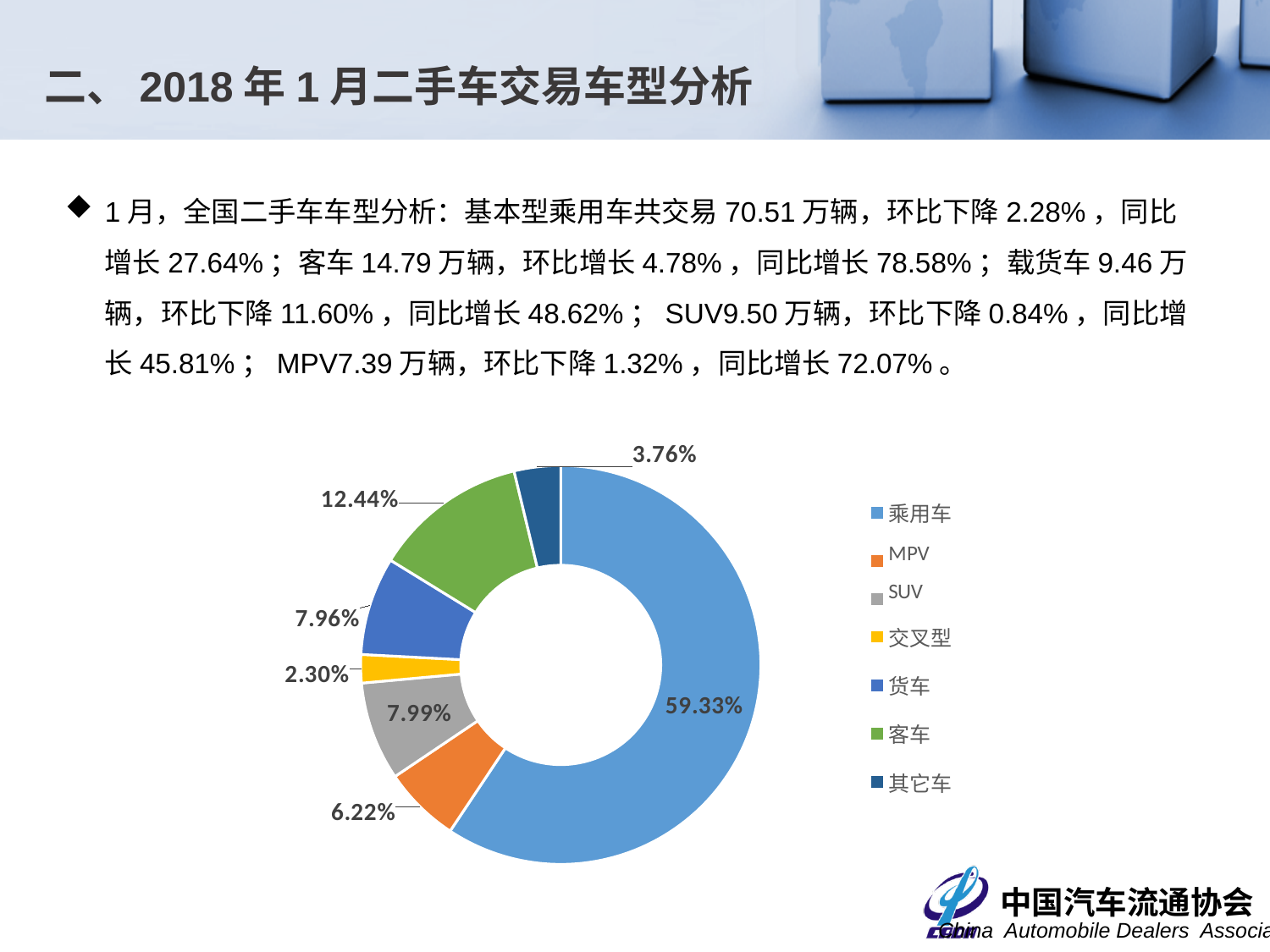

二、2018年1月二手车交易车型分析
1月，全国二手车车型分析：基本型乘用车共交易70.51万辆，环比下降2.28%，同比增长27.64%；客车14.79万辆，环比增长4.78%，同比增长78.58%；载货车9.46万辆，环比下降11.60%，同比增长48.62%；SUV9.50万辆，环比下降0.84%，同比增长45.81%；MPV7.39万辆，环比下降1.32%，同比增长72.07%。

### Chart

| Category |
|---|

### Chart

| Category |  |
|---|---|
| 乘用车 | 705066.0 |
| MPV | 73875.0 |
| SUV | 94996.0 |
| 交叉型 | 27304.0 |
| 货车 | 94640.0 |
| 客车 | 147884.0 |
| 其它车 | 44642.0 |